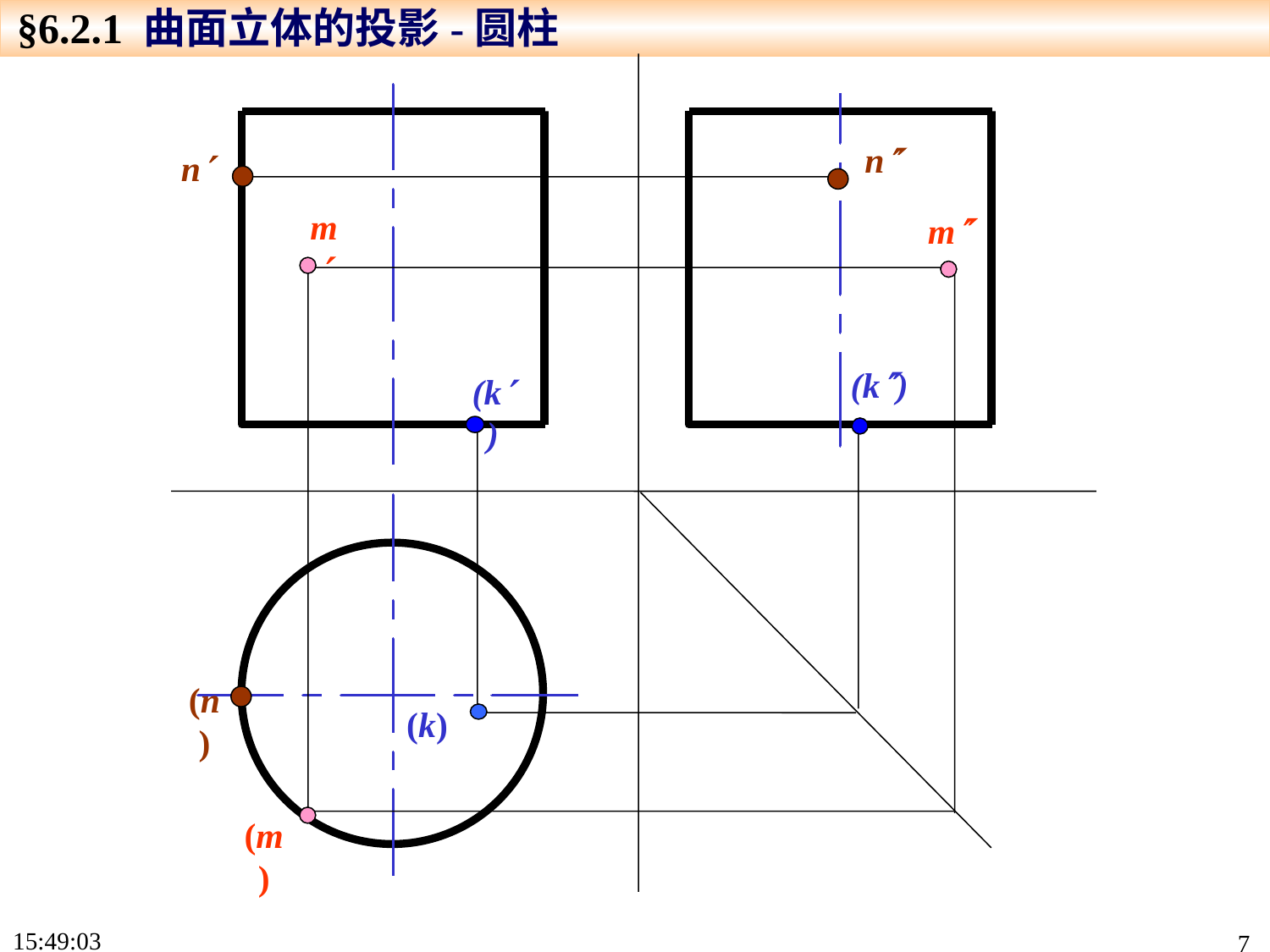

§6.2.1 曲面立体的投影-圆柱

n″

n′

m′

m″

(m)

(k″)

(k′)

(n)

(k)

15:49:03
7